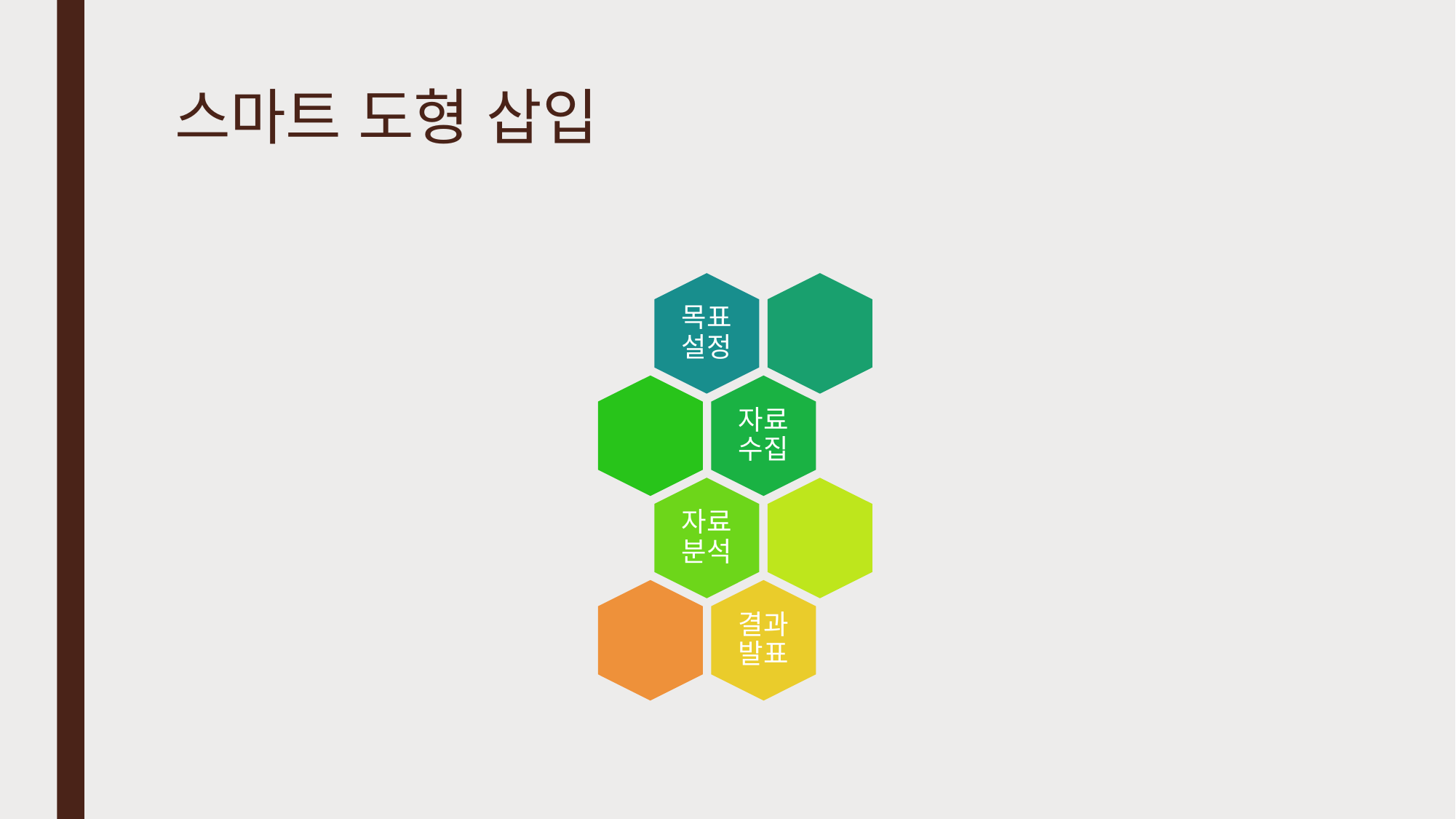

# 스마트 도형 삽입
목표설정

자료수집

자료분석

결과발표